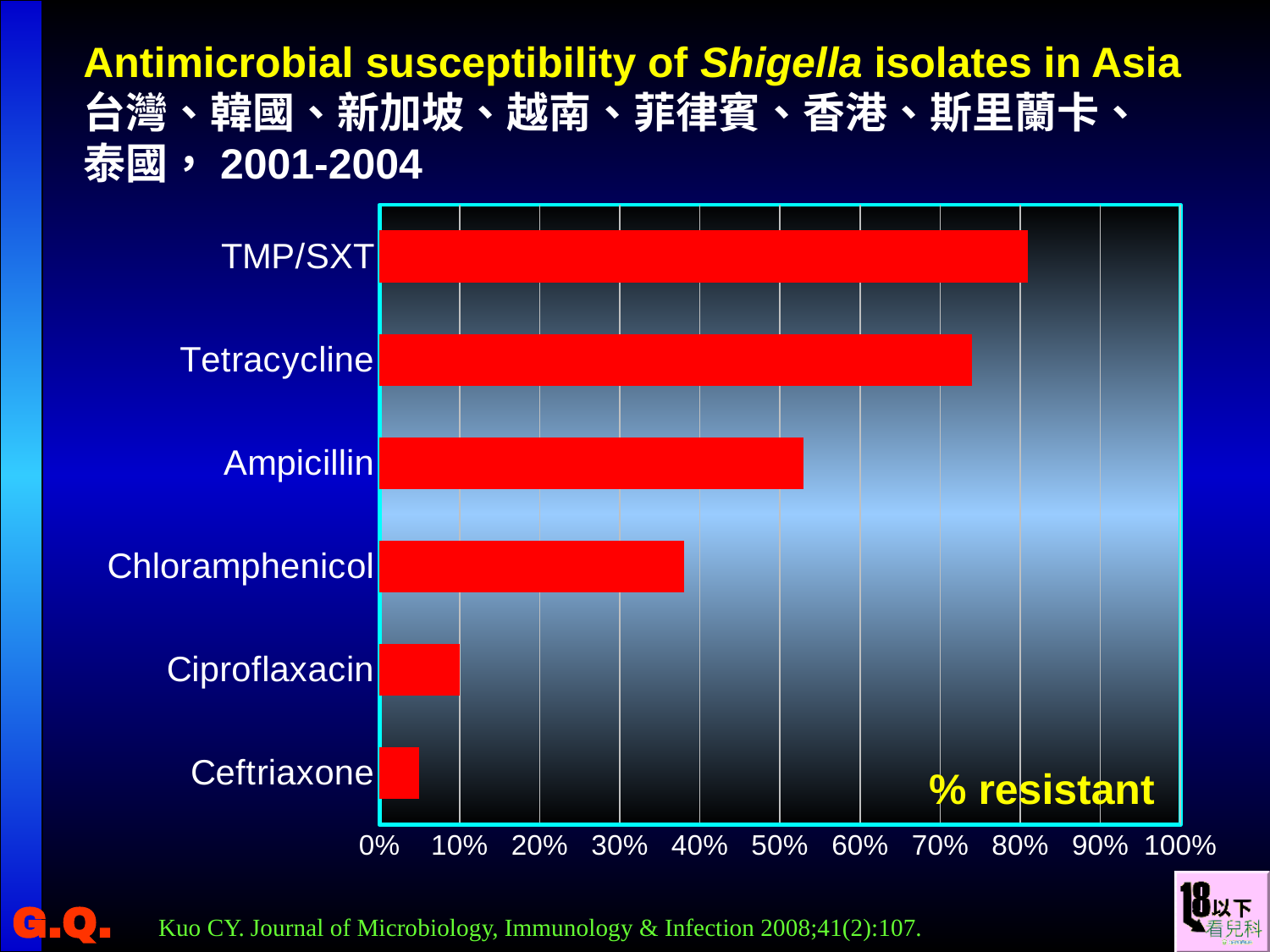

# Antimicrobial susceptibility of Shigella isolates in Asia 台灣、韓國、新加坡、越南、菲律賓、香港、斯里蘭卡、泰國，2001-2004

### Chart

| Category | Honey |
|---|---|
| Ceftriaxone | 0.05 |
| Ciproflaxacin | 0.1 |
| Chloramphenicol | 0.38 |
| Ampicillin | 0.53 |
| Tetracycline | 0.74 |
| TMP/SXT | 0.81 |
% resistant
Kuo CY. Journal of Microbiology, Immunology & Infection 2008;41(2):107.